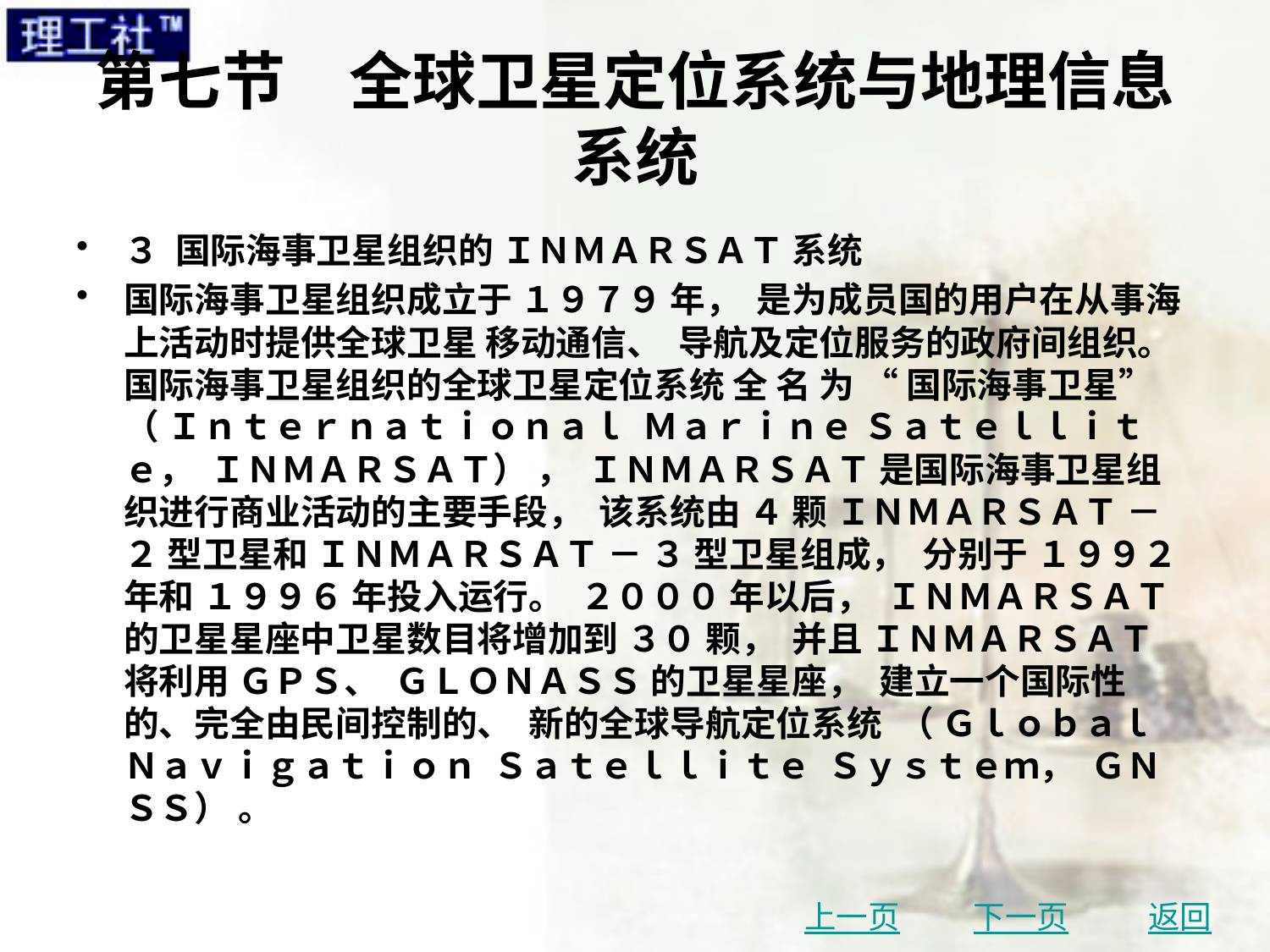

# 第七节　全球卫星定位系统与地理信息系统
３  国际海事卫星组织的 ＩＮＭＡＲＳＡＴ 系统
国际海事卫星组织成立于 １９７９ 年，  是为成员国的用户在从事海上活动时提供全球卫星 移动通信、  导航及定位服务的政府间组织。   国际海事卫星组织的全球卫星定位系统 全 名 为 “ 国际海事卫星”   （ Ｉｎｔｅｒｎａｔｉｏｎａｌ  Ｍａｒｉｎｅ Ｓａｔｅｌｌｉｔｅ，  ＩＮＭＡＲＳＡＴ） ，  ＩＮＭＡＲＳＡＴ 是国际海事卫星组 织进行商业活动的主要手段，  该系统由 ４ 颗 ＩＮＭＡＲＳＡＴ － ２ 型卫星和 ＩＮＭＡＲＳＡＴ － ３ 型卫星组成，  分别于 １９９２ 年和 １９９６ 年投入运行。  ２０００ 年以后，  ＩＮＭＡＲＳＡＴ 的卫星星座中卫星数目将增加到 ３０ 颗，  并且 ＩＮＭＡＲＳＡＴ 将利用 ＧＰＳ、  ＧＬＯＮＡＳＳ 的卫星星座，  建立一个国际性的、完全由民间控制的、  新的全球导航定位系统  （ Ｇｌｏｂａｌ Ｎａｖｉｇａｔｉｏｎ  Ｓａｔｅｌｌｉｔｅ  Ｓｙｓｔｅｍ，  ＧＮＳＳ） 。

上一页
下一页
返回